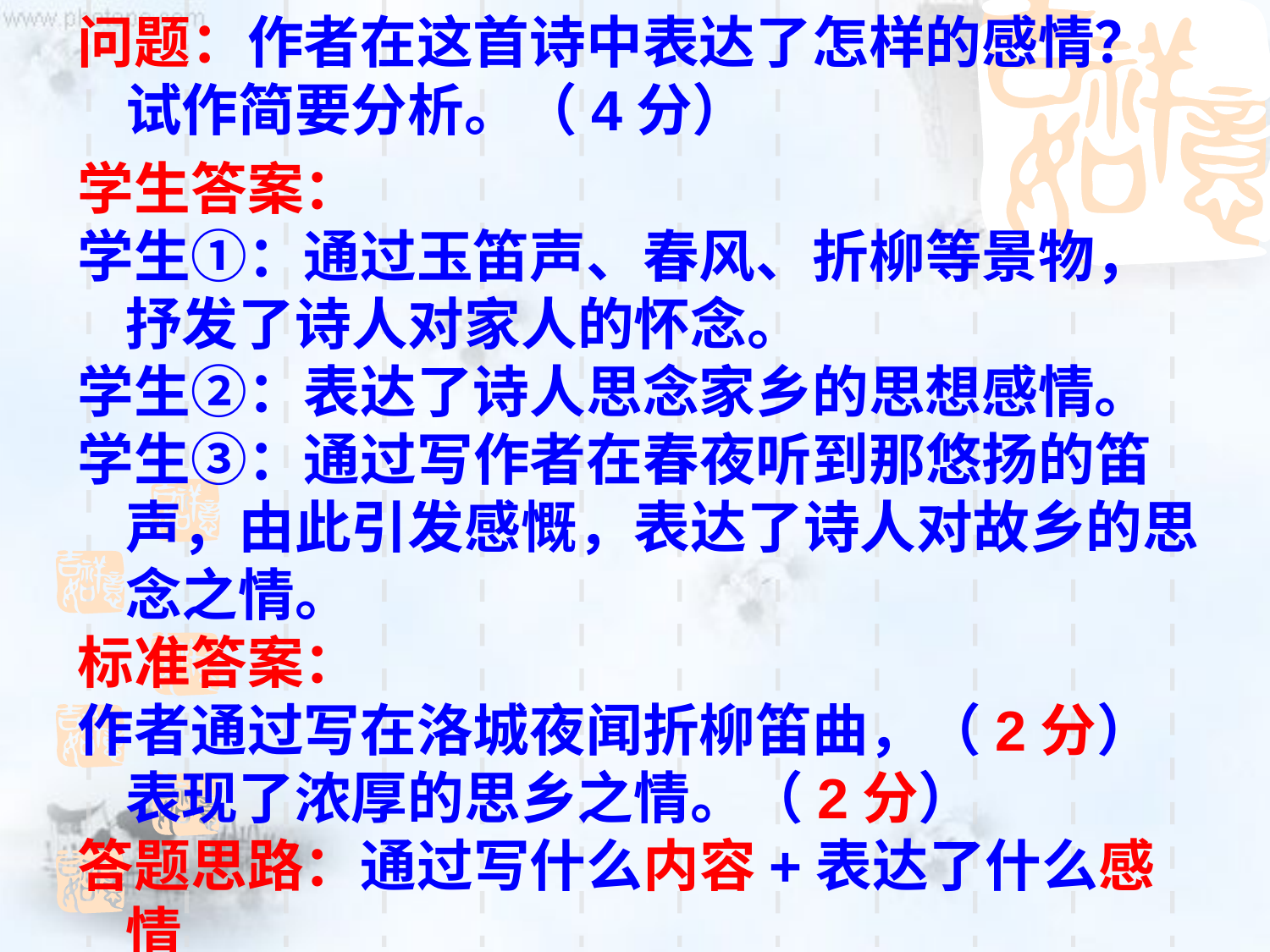

问题：作者在这首诗中表达了怎样的感情？试作简要分析。（4分）
学生答案：
学生①：通过玉笛声、春风、折柳等景物，抒发了诗人对家人的怀念。
学生②：表达了诗人思念家乡的思想感情。
学生③：通过写作者在春夜听到那悠扬的笛声，由此引发感慨，表达了诗人对故乡的思念之情。
标准答案：
作者通过写在洛城夜闻折柳笛曲，（2分）表现了浓厚的思乡之情。（2分）
答题思路：通过写什么内容+表达了什么感情